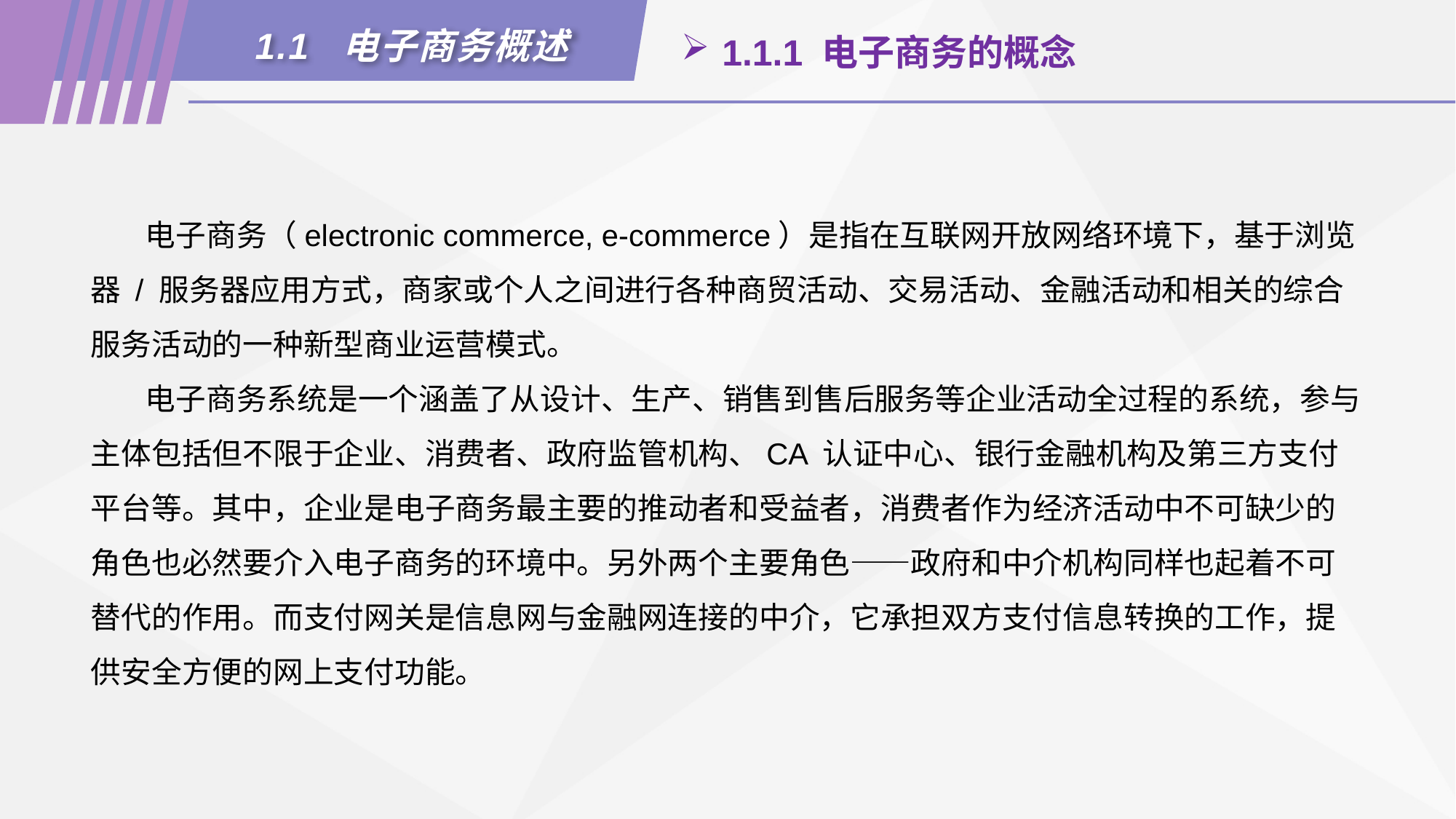

1.1  电子商务概述
1.1.1 电子商务的概念
电子商务（electronic commerce, e-commerce）是指在互联网开放网络环境下，基于浏览器 / 服务器应用方式，商家或个人之间进行各种商贸活动、交易活动、金融活动和相关的综合服务活动的一种新型商业运营模式。
电子商务系统是一个涵盖了从设计、生产、销售到售后服务等企业活动全过程的系统，参与主体包括但不限于企业、消费者、政府监管机构、CA 认证中心、银行金融机构及第三方支付平台等。其中，企业是电子商务最主要的推动者和受益者，消费者作为经济活动中不可缺少的角色也必然要介入电子商务的环境中。另外两个主要角色——政府和中介机构同样也起着不可替代的作用。而支付网关是信息网与金融网连接的中介，它承担双方支付信息转换的工作，提供安全方便的网上支付功能。